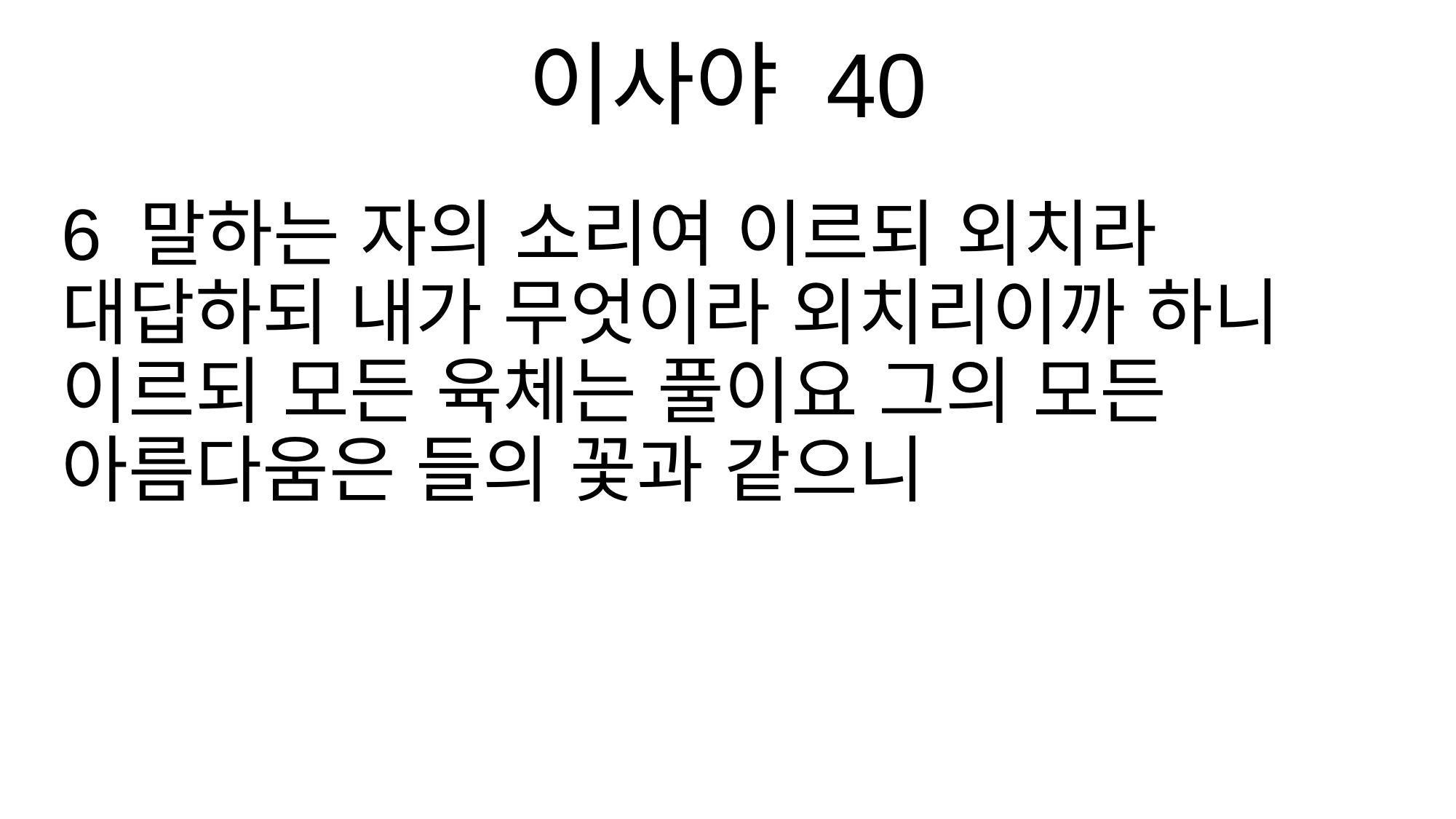

이사야 40
6 말하는 자의 소리여 이르되 외치라 대답하되 내가 무엇이라 외치리이까 하니 이르되 모든 육체는 풀이요 그의 모든 아름다움은 들의 꽃과 같으니